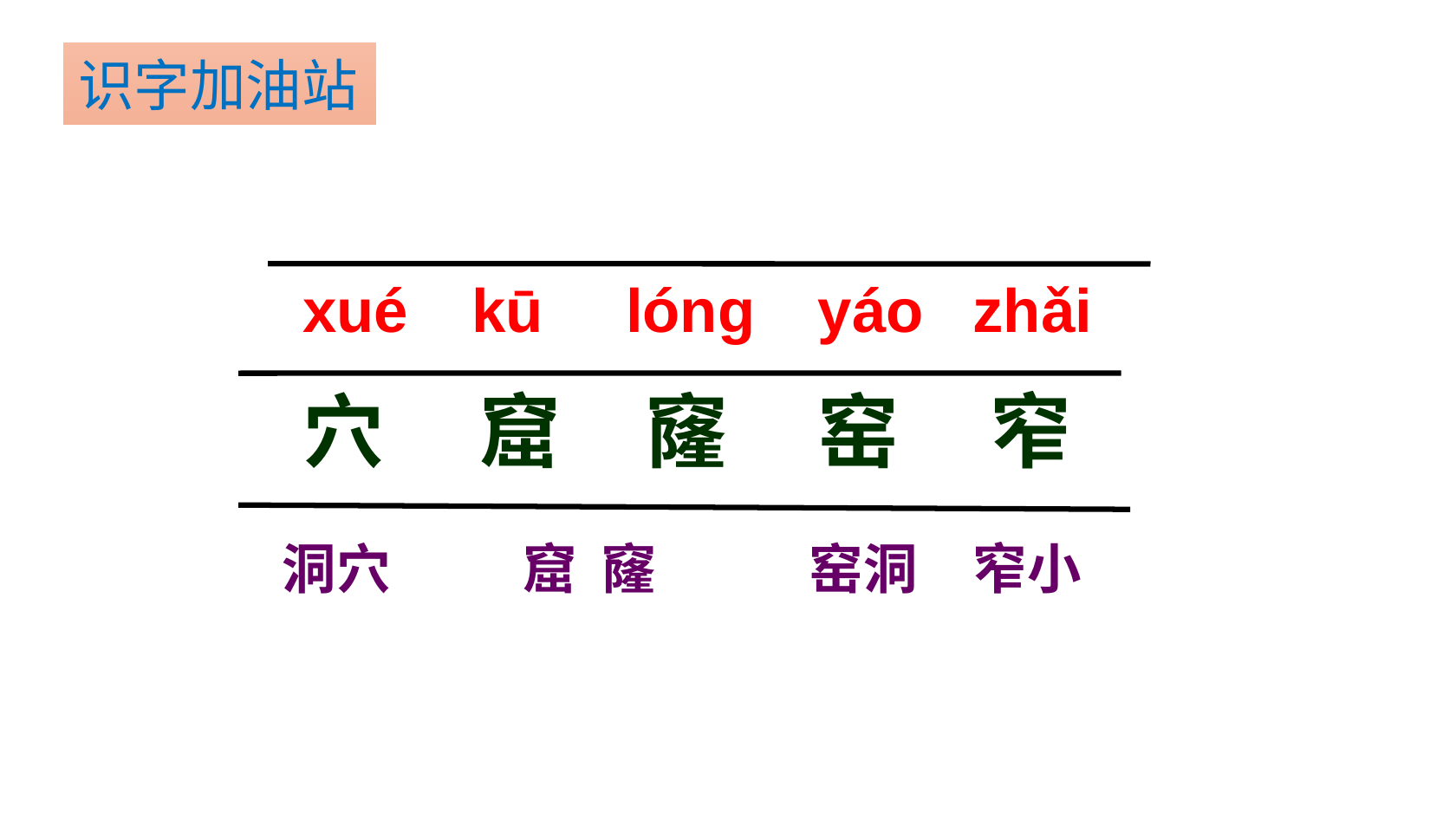

识字加油站

xué
kū
yáo
zhǎi
lóng

窟
窿
窑
穴
窄

洞穴
窟  窿
窑洞
窄小